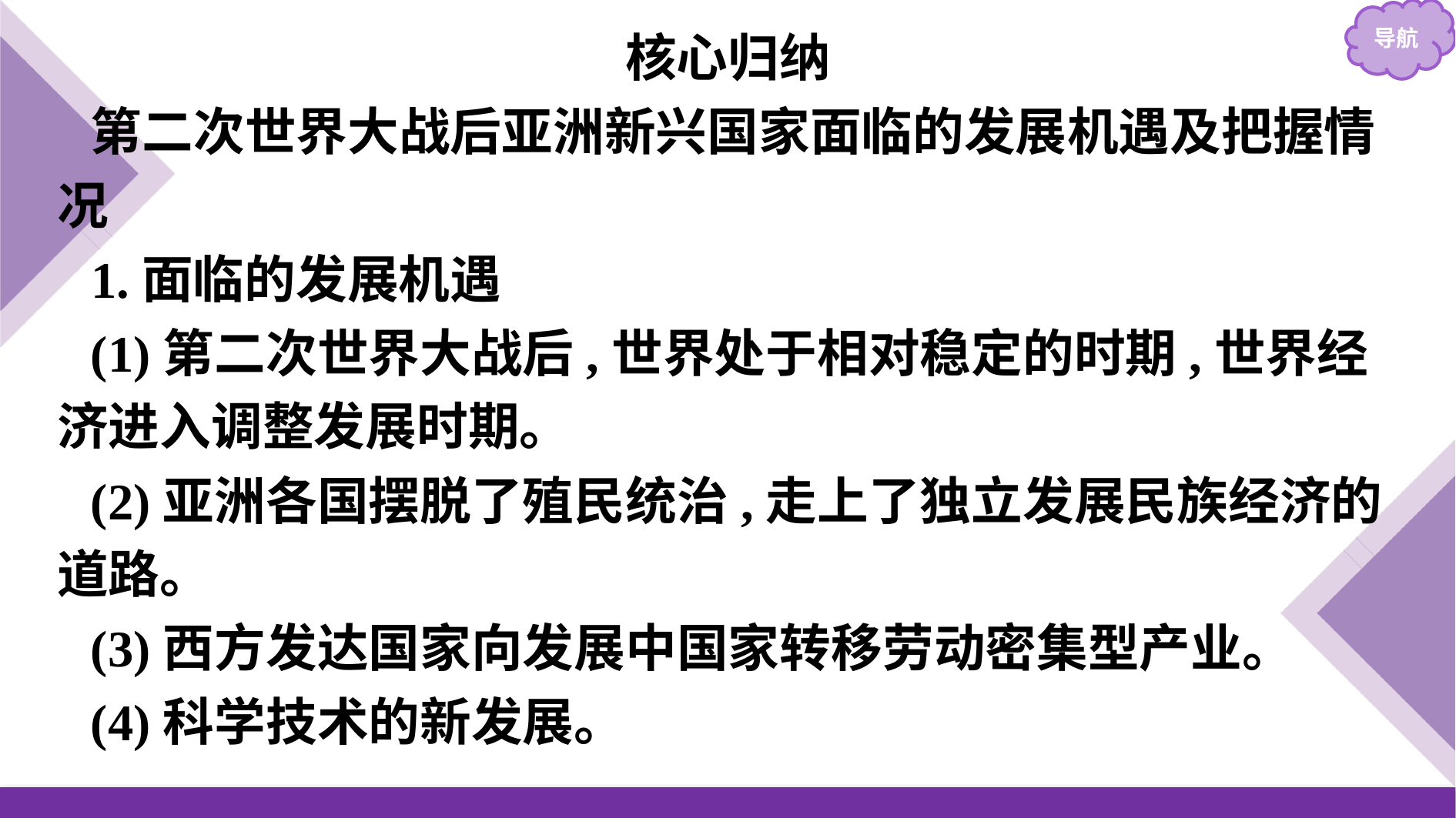

核心归纳
第二次世界大战后亚洲新兴国家面临的发展机遇及把握情况
1.面临的发展机遇
(1)第二次世界大战后,世界处于相对稳定的时期,世界经济进入调整发展时期。
(2)亚洲各国摆脱了殖民统治,走上了独立发展民族经济的道路。
(3)西方发达国家向发展中国家转移劳动密集型产业。
(4)科学技术的新发展。